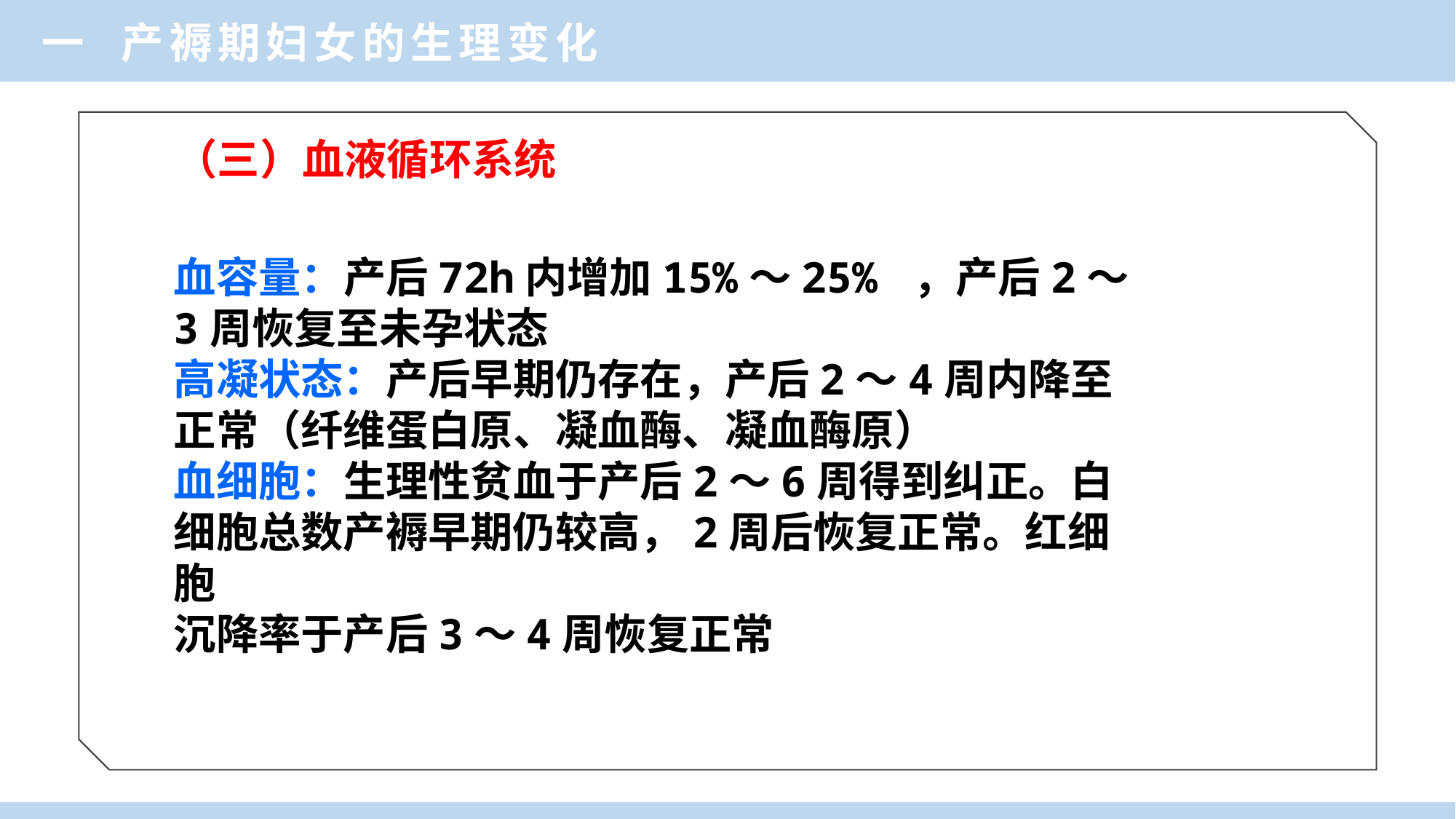

一  产褥期妇女的生理变化

（三）血液循环系统
血容量：产后72h内增加15%～25% ，产后2～3周恢复至未孕状态
高凝状态：产后早期仍存在，产后2～4周内降至
正常（纤维蛋白原、凝血酶、凝血酶原）
血细胞：生理性贫血于产后2～6周得到纠正。白
细胞总数产褥早期仍较高，2周后恢复正常。红细胞
沉降率于产后3～4周恢复正常